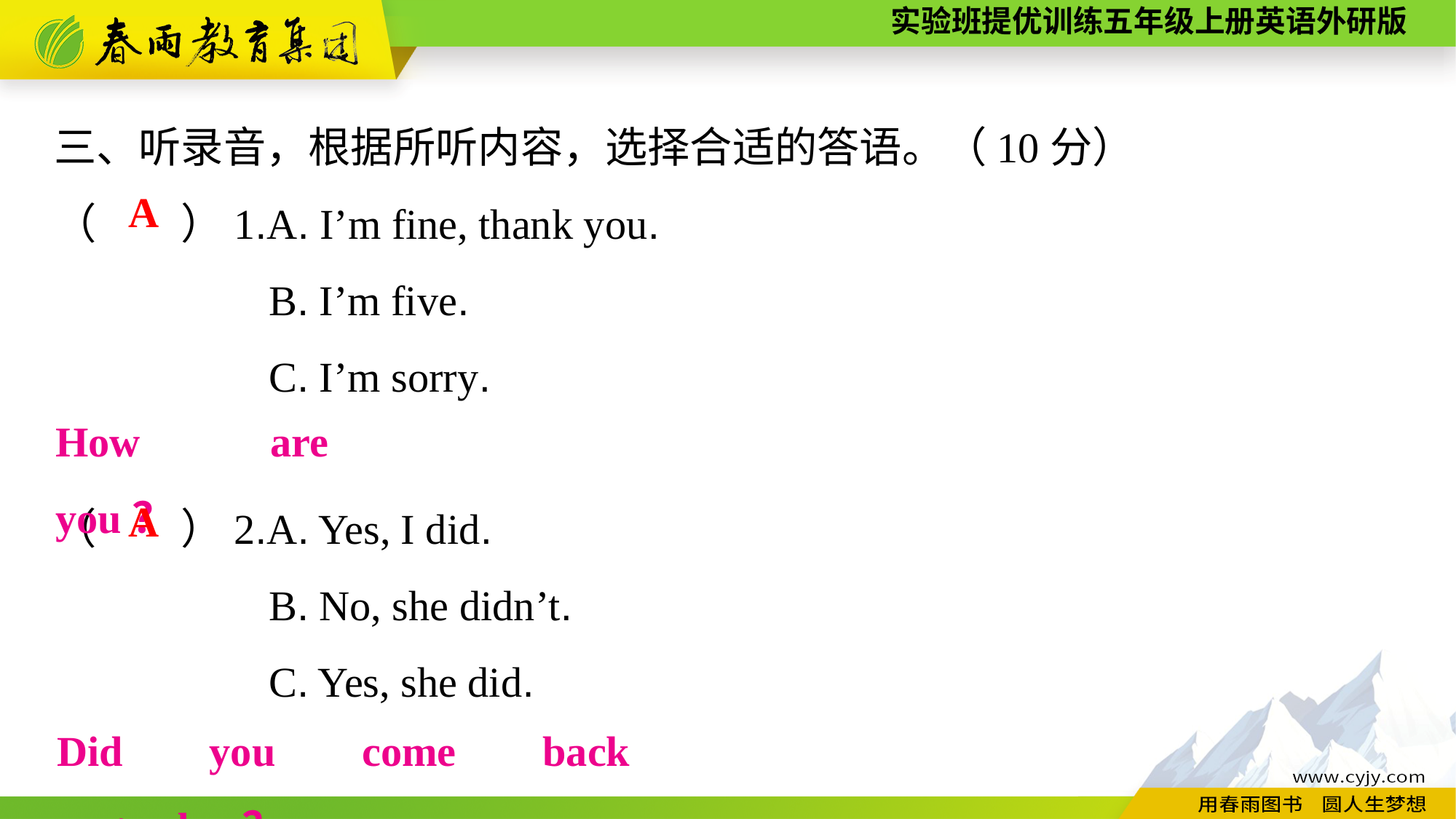

三、听录音，根据所听内容，选择合适的答语。（10分）
（　　）1.A. I’m fine, thank you.
B. I’m five.
C. I’m sorry.

（　　）2.A. Yes, I did.
B. No, she didn’t.
C. Yes, she did.
A
How are you？
A
Did you come back yesterday？